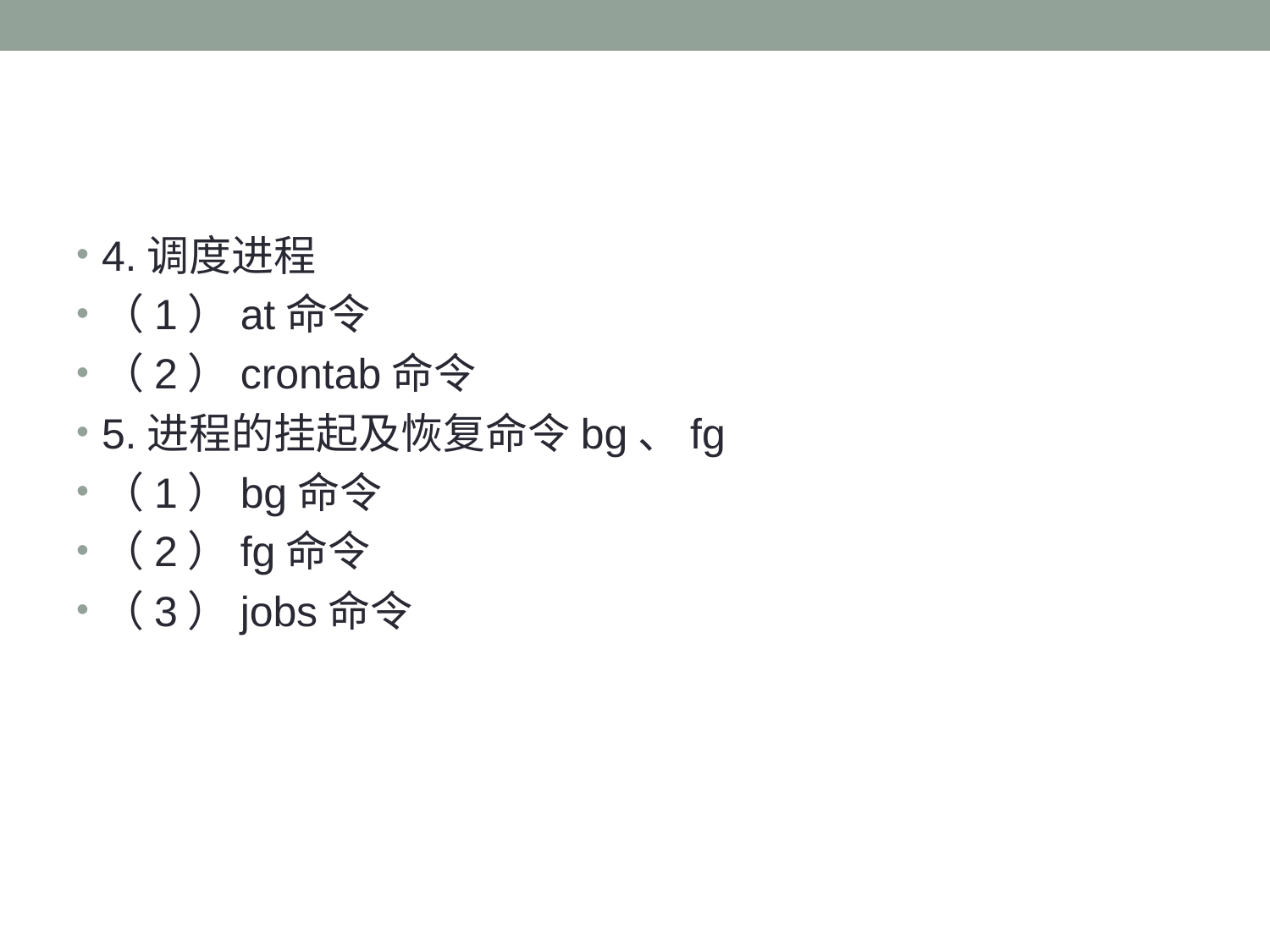

#
4.调度进程
（1）at命令
（2）crontab命令
5.进程的挂起及恢复命令bg、fg
（1）bg命令
（2）fg命令
（3）jobs命令